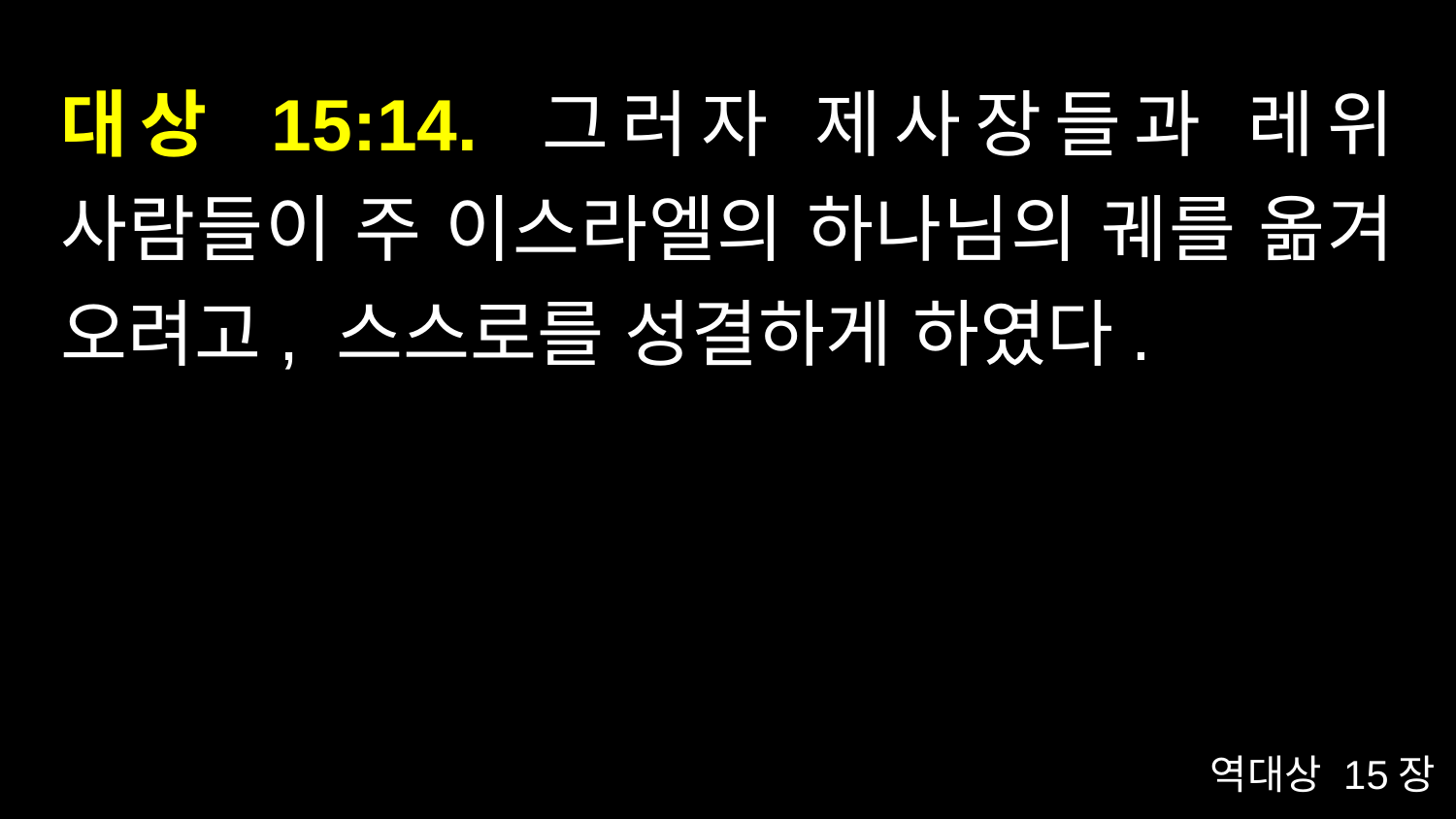

# 대상 15:14. 그러자 제사장들과 레위 사람들이 주 이스라엘의 하나님의 궤를 옮겨 오려고, 스스로를 성결하게 하였다.
역대상 15장